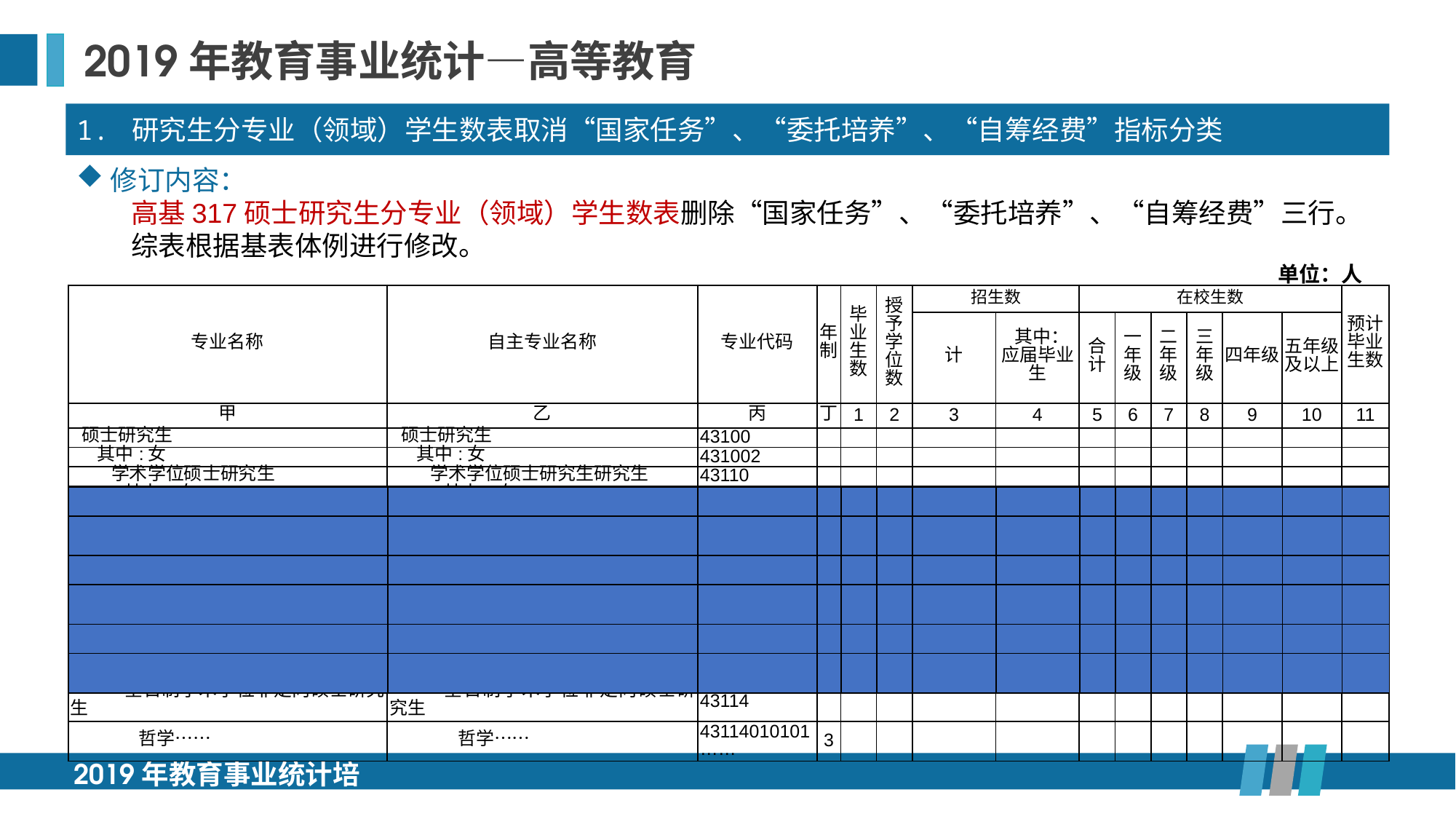

2019年教育事业统计—高等教育

1. 研究生分专业（领域）学生数表取消“国家任务”、“委托培养”、“自筹经费”指标分类
修订内容：
高基317硕士研究生分专业（领域）学生数表删除“国家任务”、“委托培养”、“自筹经费”三行。综表根据基表体例进行修改。
单位：人
| 专业名称 | 自主专业名称 | 专业代码 | 年制 | 毕业生数 | 授予学位数 | 招生数 |  | 在校生数 |  |  |  |  |  | 预计毕业生数 |
| --- | --- | --- | --- | --- | --- | --- | --- | --- | --- | --- | --- | --- | --- | --- |
|  |  |  |  |  |  | 计 | 其中：应届毕业生 | 合计 | 一年级 | 二年级 | 三年级 | 四年级 | 五年级及以上 |  |
| 甲 | 乙 | 丙 | 丁 | 1 | 2 | 3 | 4 | 5 | 6 | 7 | 8 | 9 | 10 | 11 |
| 硕士研究生 | 硕士研究生 | 43100 |  |  |  |  |  |  |  |  |  |  |  |  |
| 其中:女 | 其中:女 | 431002 |  |  |  |  |  |  |  |  |  |  |  |  |
| 学术学位硕士研究生 | 学术学位硕士研究生研究生 | 43110 |  |  |  |  |  |  |  |  |  |  |  |  |
| 其中：女 | 其中：女 | 431102 |  |  |  |  |  |  |  |  |  |  |  |  |
| 国家任务学术学位硕士研究生 | 国家任务学术学位硕士研究生 | 43111 |  |  |  |  |  |  |  |  |  |  |  |  |
| 哲学…… | 哲学…… | 43111010101…… | 3 |  |  |  |  |  |  |  |  |  |  |  |
| 委托培养学术学位硕士研究生 | 委托培养学术学位硕士研究生 | 43112 |  |  |  |  |  |  |  |  |  |  |  |  |
| 哲学…… | 哲学…… | 43112010101…… | 3 |  |  |  |  |  |  |  |  |  |  |  |
| 自筹经费学术学位硕士研究生 | 自筹经费学术学位硕士研究生 | 43113 |  |  |  |  |  |  |  |  |  |  |  |  |
| 哲学…… | 哲学…… | 43113010101…… | 3 |  |  |  |  |  |  |  |  |  |  |  |
| 全日制学术学位非定向硕士研究生 | 全日制学术学位非定向硕士研究生 | 43114 |  |  |  |  |  |  |  |  |  |  |  |  |
| 哲学…… | 哲学…… | 43114010101…… | 3 |  |  |  |  |  |  |  |  |  |  |  |
|  |  |  |  |  |  |  |  |  |  |  |  |  |  |  |
| --- | --- | --- | --- | --- | --- | --- | --- | --- | --- | --- | --- | --- | --- | --- |
|  |  |  |  |  |  |  |  |  |  |  |  |  |  |  |
|  |  |  |  |  |  |  |  |  |  |  |  |  |  |  |
|  |  |  |  |  |  |  |  |  |  |  |  |  |  |  |
|  |  |  |  |  |  |  |  |  |  |  |  |  |  |  |
|  |  |  |  |  |  |  |  |  |  |  |  |  |  |  |

2019年教育事业统计培训